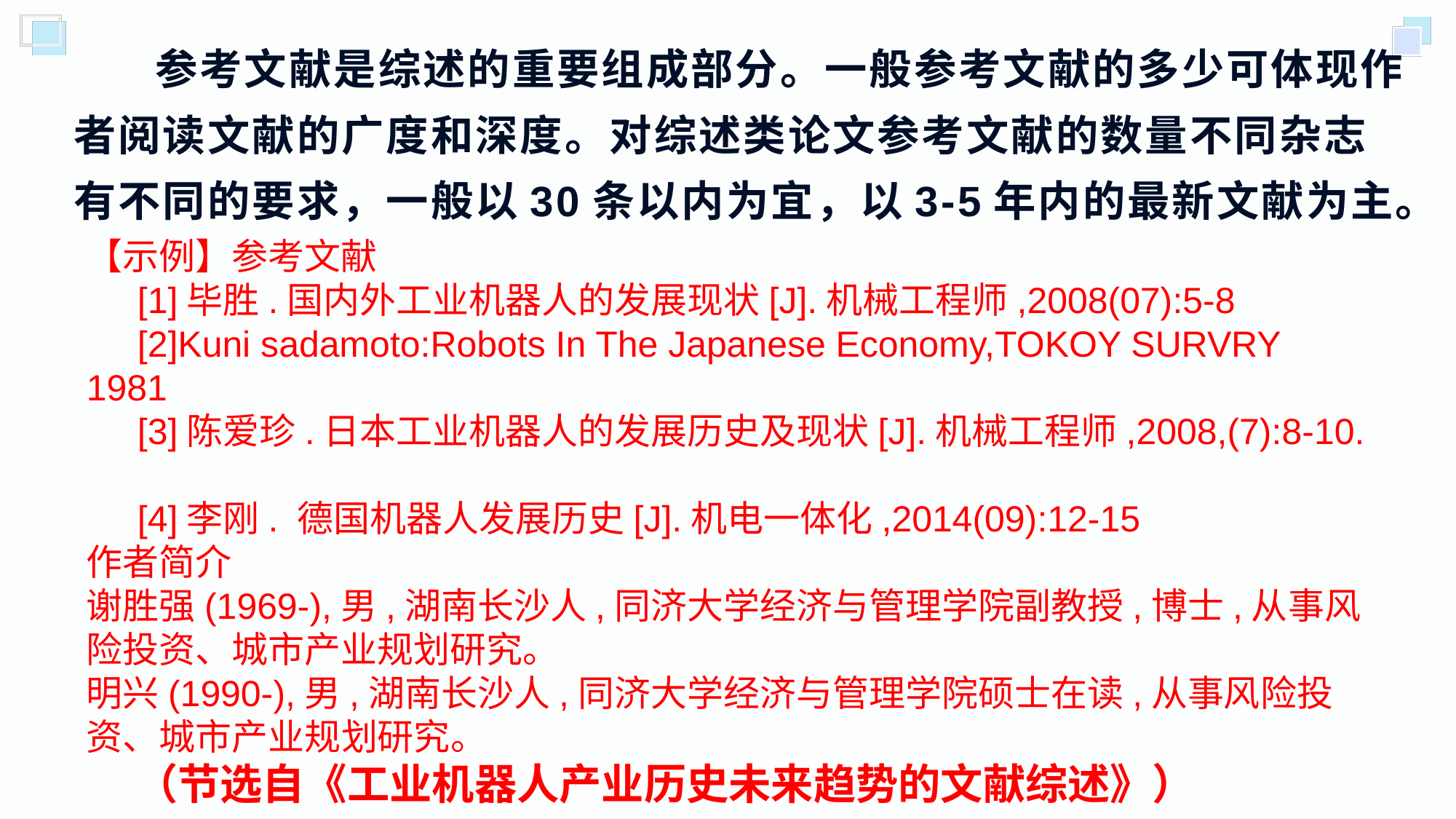

参考文献是综述的重要组成部分。一般参考文献的多少可体现作者阅读文献的广度和深度。对综述类论文参考文献的数量不同杂志有不同的要求，一般以30条以内为宜，以3-5年内的最新文献为主。

【示例】参考文献
     [1]毕胜.国内外工业机器人的发展现状[J].机械工程师,2008(07):5-8
     [2]Kuni sadamoto:Robots In The Japanese Economy,TOKOY SURVRY 1981
     [3]陈爱珍.日本工业机器人的发展历史及现状[J].机械工程师,2008,(7):8-10.
     [4]李刚. 德国机器人发展历史[J].机电一体化,2014(09):12-15
作者简介
谢胜强(1969-),男,湖南长沙人,同济大学经济与管理学院副教授,博士,从事风险投资、城市产业规划研究。
明兴(1990-),男,湖南长沙人,同济大学经济与管理学院硕士在读,从事风险投资、城市产业规划研究。
    （节选自《工业机器人产业历史未来趋势的文献综述》）